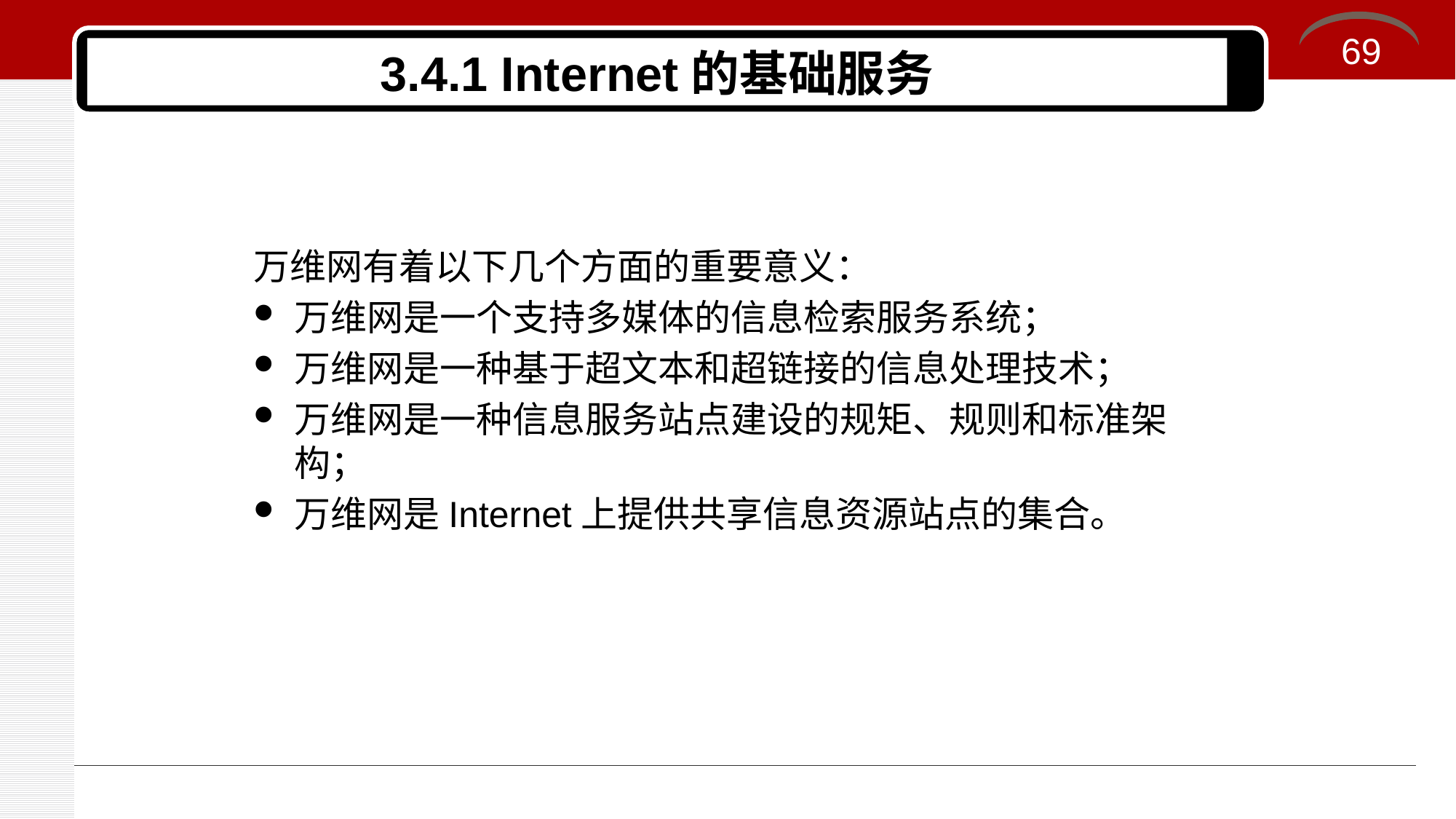

69
# 3.4.1 Internet的基础服务
万维网有着以下几个方面的重要意义：
万维网是一个支持多媒体的信息检索服务系统；
万维网是一种基于超文本和超链接的信息处理技术；
万维网是一种信息服务站点建设的规矩、规则和标准架构；
万维网是Internet上提供共享信息资源站点的集合。